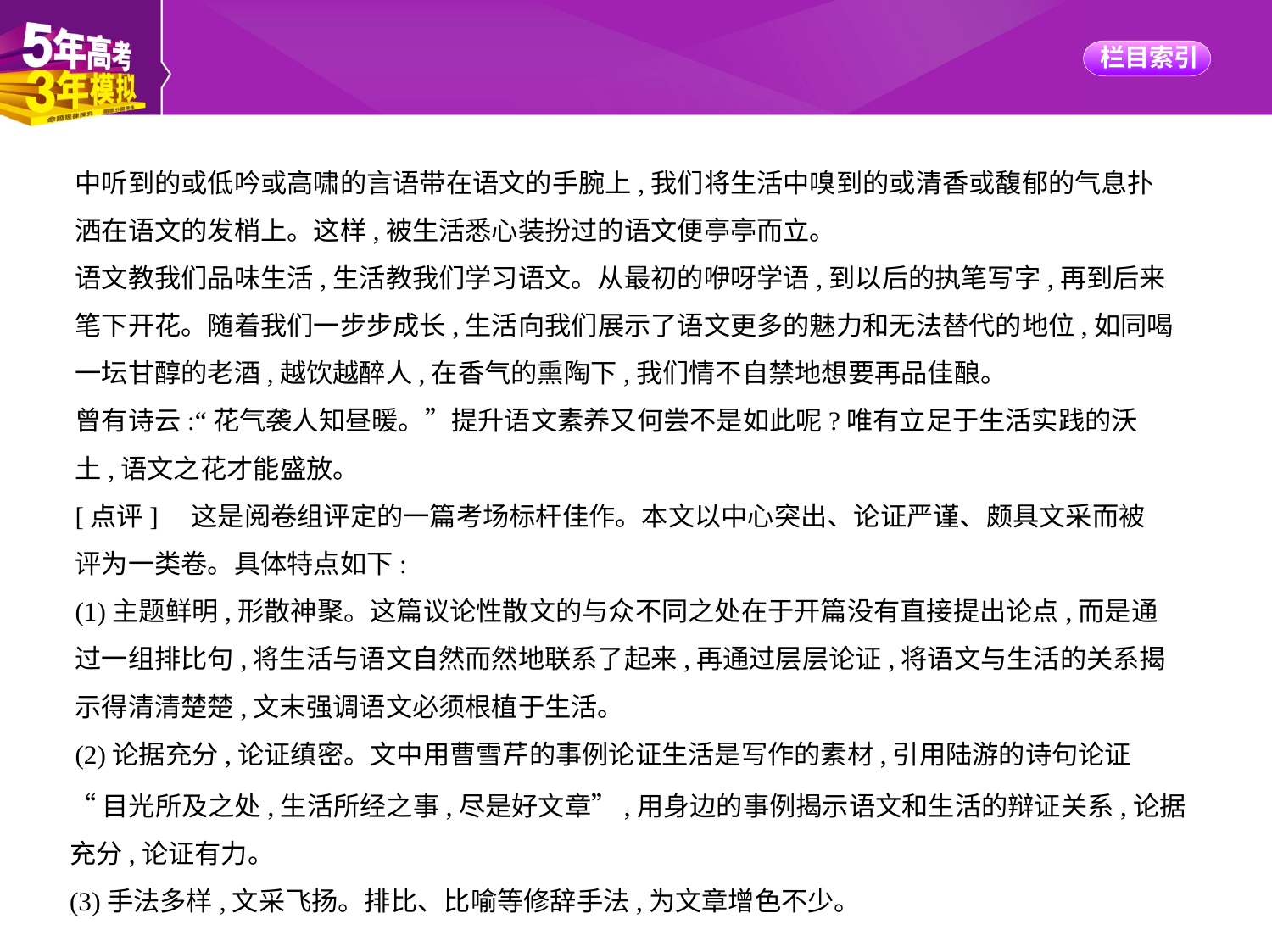

中听到的或低吟或高啸的言语带在语文的手腕上,我们将生活中嗅到的或清香或馥郁的气息扑
洒在语文的发梢上。这样,被生活悉心装扮过的语文便亭亭而立。
语文教我们品味生活,生活教我们学习语文。从最初的咿呀学语,到以后的执笔写字,再到后来
笔下开花。随着我们一步步成长,生活向我们展示了语文更多的魅力和无法替代的地位,如同喝
一坛甘醇的老酒,越饮越醉人,在香气的熏陶下,我们情不自禁地想要再品佳酿。
曾有诗云:“花气袭人知昼暖。”提升语文素养又何尝不是如此呢?唯有立足于生活实践的沃
土,语文之花才能盛放。
[点评]　这是阅卷组评定的一篇考场标杆佳作。本文以中心突出、论证严谨、颇具文采而被
评为一类卷。具体特点如下:
(1)主题鲜明,形散神聚。这篇议论性散文的与众不同之处在于开篇没有直接提出论点,而是通
过一组排比句,将生活与语文自然而然地联系了起来,再通过层层论证,将语文与生活的关系揭
示得清清楚楚,文末强调语文必须根植于生活。
(2)论据充分,论证缜密。文中用曹雪芹的事例论证生活是写作的素材,引用陆游的诗句论证
“目光所及之处,生活所经之事,尽是好文章”,用身边的事例揭示语文和生活的辩证关系,论据
充分,论证有力。
(3)手法多样,文采飞扬。排比、比喻等修辞手法,为文章增色不少。